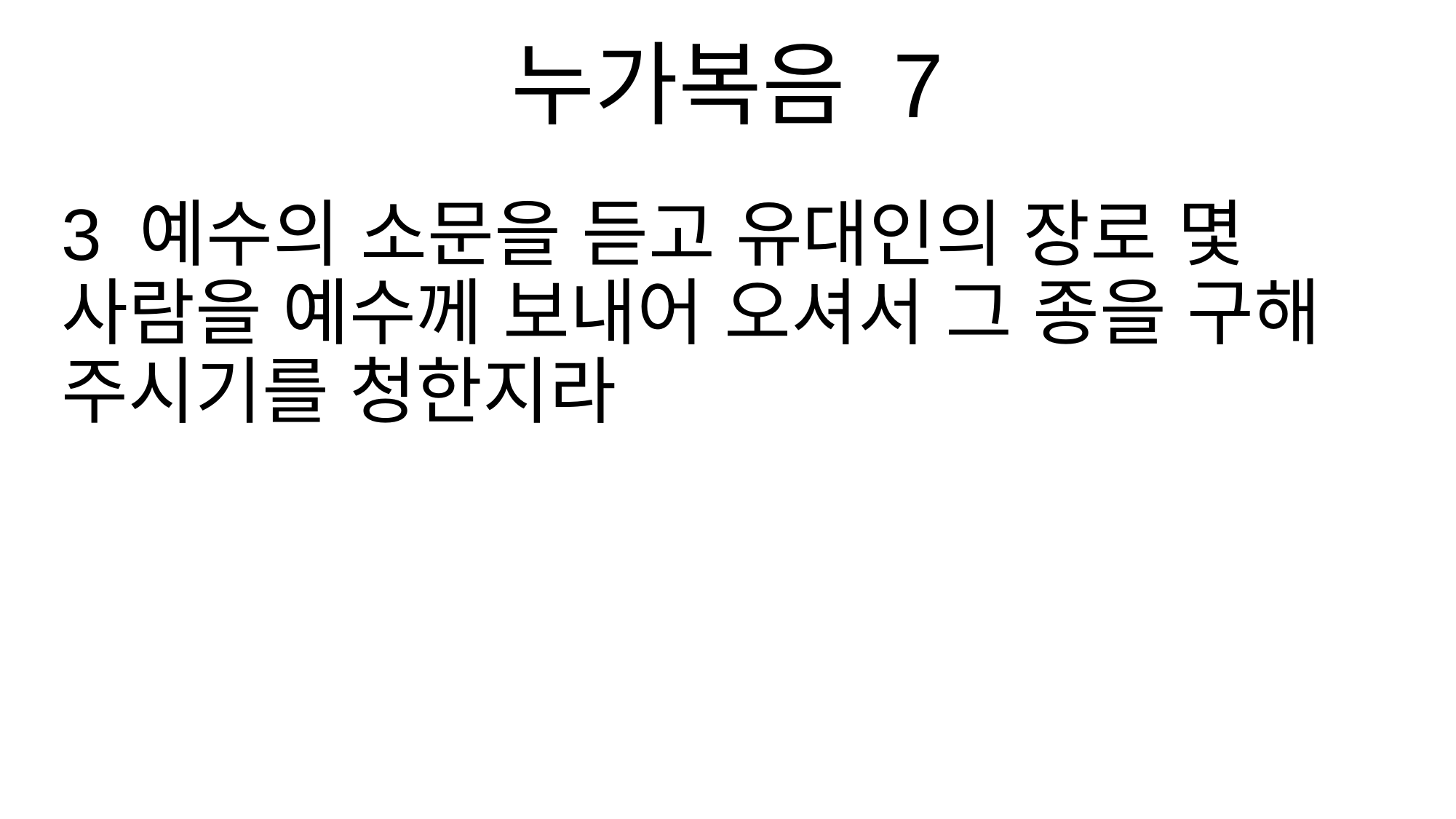

누가복음 7
3 예수의 소문을 듣고 유대인의 장로 몇 사람을 예수께 보내어 오셔서 그 종을 구해 주시기를 청한지라